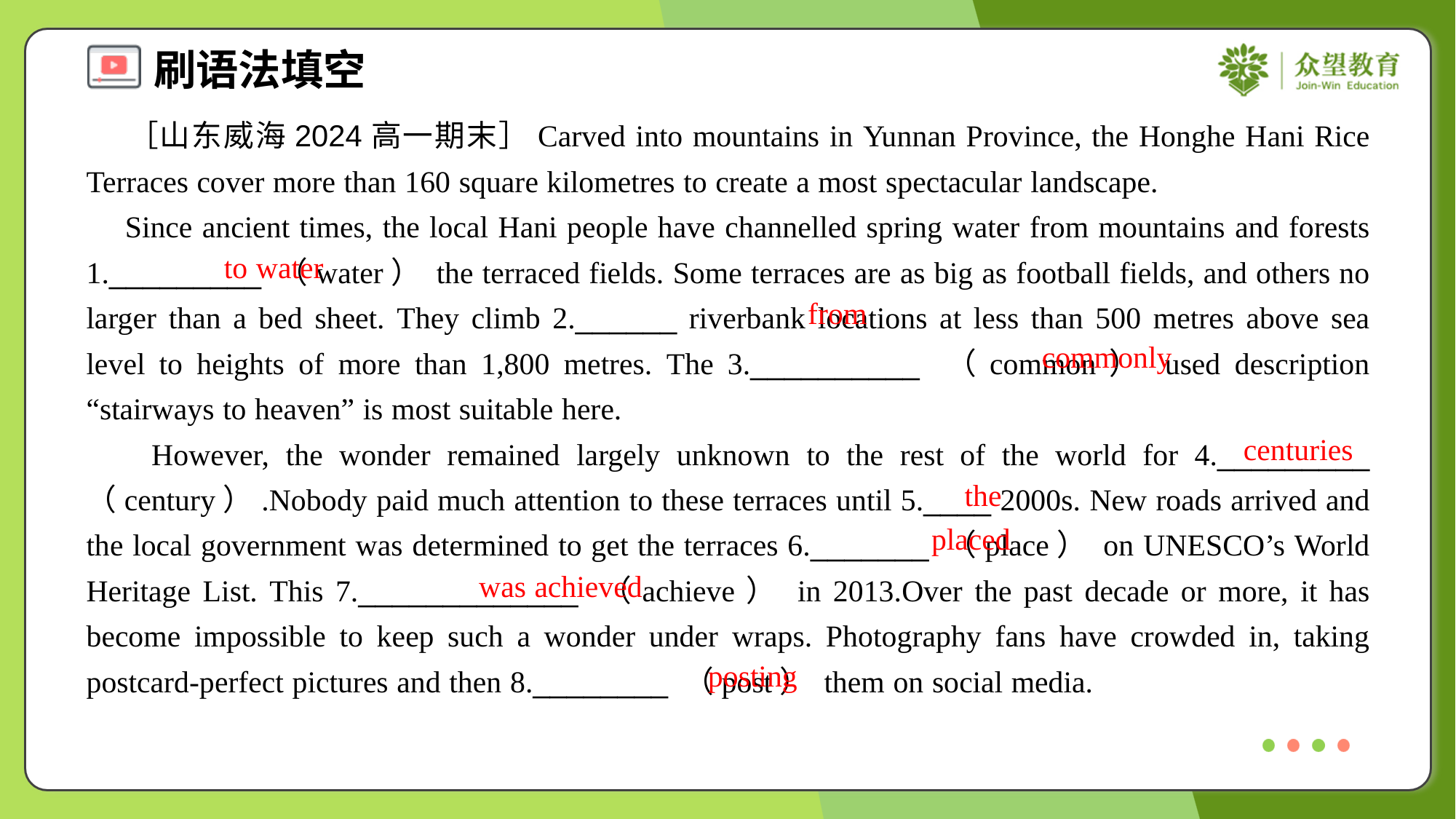

［山东威海2024高一期末］Carved into mountains in Yunnan Province, the Honghe Hani Rice Terraces cover more than 160 square kilometres to create a most spectacular landscape.
    Since ancient times, the local Hani people have channelled spring water from mountains and forests 1._________ （water） the terraced fields. Some terraces are as big as football fields, and others no larger than a bed sheet. They climb 2.______ riverbank locations at less than 500 metres above sea level to heights of more than 1,800 metres. The 3.__________ （common） used description “stairways to heaven” is most suitable here.
    However, the wonder remained largely unknown to the rest of the world for 4._________ （century）.Nobody paid much attention to these terraces until 5.____ 2000s. New roads arrived and the local government was determined to get the terraces 6._______ （place） on UNESCO’s World Heritage List. This 7._____________ （achieve） in 2013.Over the past decade or more, it has become impossible to keep such a wonder under wraps. Photography fans have crowded in, taking postcard-perfect pictures and then 8.________ （post） them on social media.

to water
from
commonly
centuries
the
placed
was achieved
posting